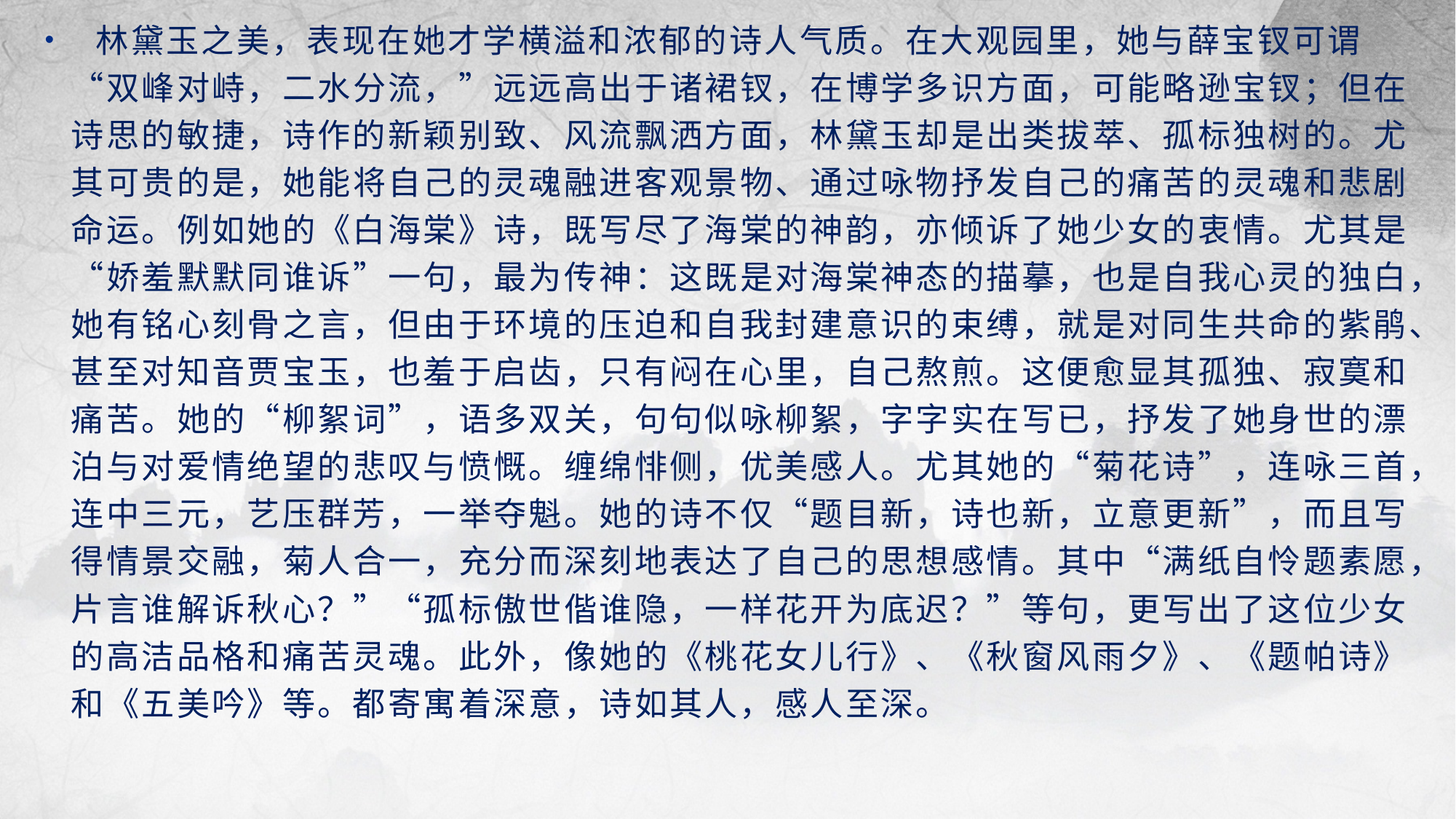

林黛玉之美，表现在她才学横溢和浓郁的诗人气质。在大观园里，她与薛宝钗可谓“双峰对峙，二水分流，”远远高出于诸裙钗，在博学多识方面，可能略逊宝钗；但在诗思的敏捷，诗作的新颖别致、风流飘洒方面，林黛玉却是出类拔萃、孤标独树的。尤其可贵的是，她能将自己的灵魂融进客观景物、通过咏物抒发自己的痛苦的灵魂和悲剧命运。例如她的《白海棠》诗，既写尽了海棠的神韵，亦倾诉了她少女的衷情。尤其是“娇羞默默同谁诉”一句，最为传神：这既是对海棠神态的描摹，也是自我心灵的独白，她有铭心刻骨之言，但由于环境的压迫和自我封建意识的束缚，就是对同生共命的紫鹃、甚至对知音贾宝玉，也羞于启齿，只有闷在心里，自己熬煎。这便愈显其孤独、寂寞和痛苦。她的“柳絮词”，语多双关，句句似咏柳絮，字字实在写已，抒发了她身世的漂泊与对爱情绝望的悲叹与愤慨。缠绵悱侧，优美感人。尤其她的“菊花诗”，连咏三首，连中三元，艺压群芳，一举夺魁。她的诗不仅“题目新，诗也新，立意更新”，而且写得情景交融，菊人合一，充分而深刻地表达了自己的思想感情。其中“满纸自怜题素愿，片言谁解诉秋心？”“孤标傲世偕谁隐，一样花开为底迟？”等句，更写出了这位少女的高洁品格和痛苦灵魂。此外，像她的《桃花女儿行》、《秋窗风雨夕》、《题帕诗》和《五美吟》等。都寄寓着深意，诗如其人，感人至深。